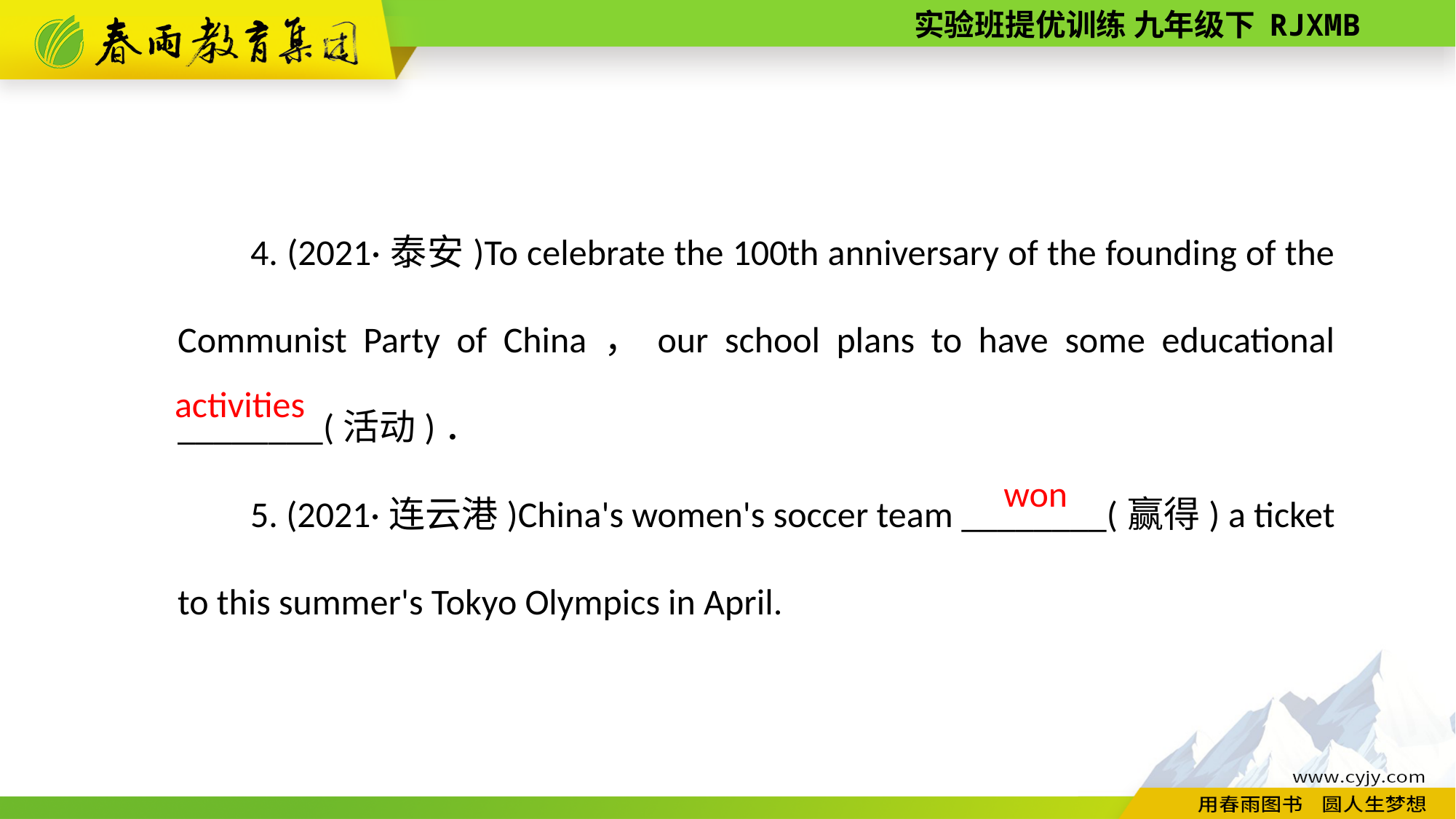

4. (2021·泰安)To celebrate the 100th anniversary of the founding of the Communist Party of China，our school plans to have some educational ________(活动)．
5. (2021·连云港)China's women's soccer team ________(赢得) a ticket to this summer's Tokyo Olympics in April.
activities
won